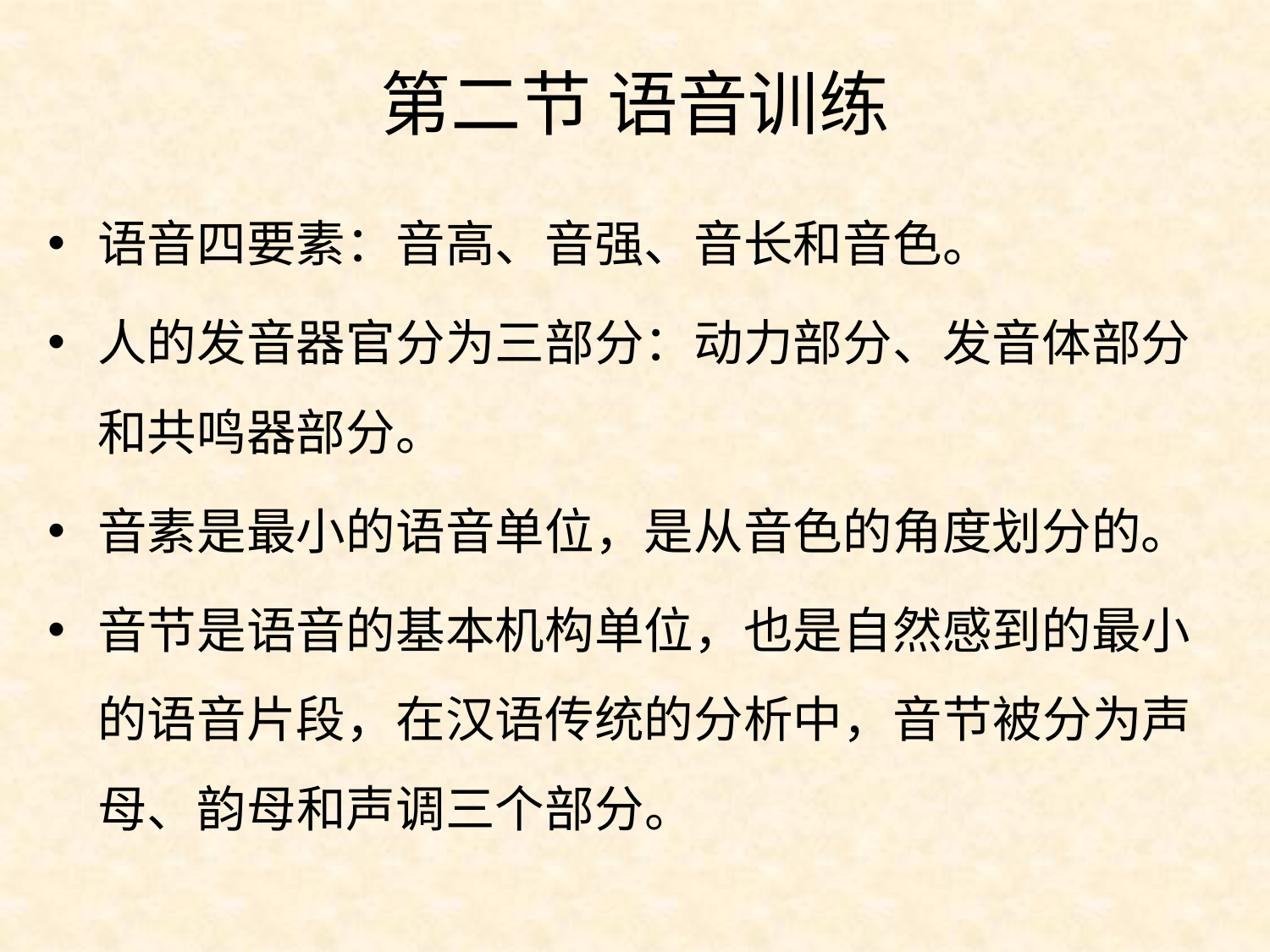

# 第二节 语音训练
语音四要素：音高、音强、音长和音色。
人的发音器官分为三部分：动力部分、发音体部分和共鸣器部分。
音素是最小的语音单位，是从音色的角度划分的。
音节是语音的基本机构单位，也是自然感到的最小的语音片段，在汉语传统的分析中，音节被分为声母、韵母和声调三个部分。